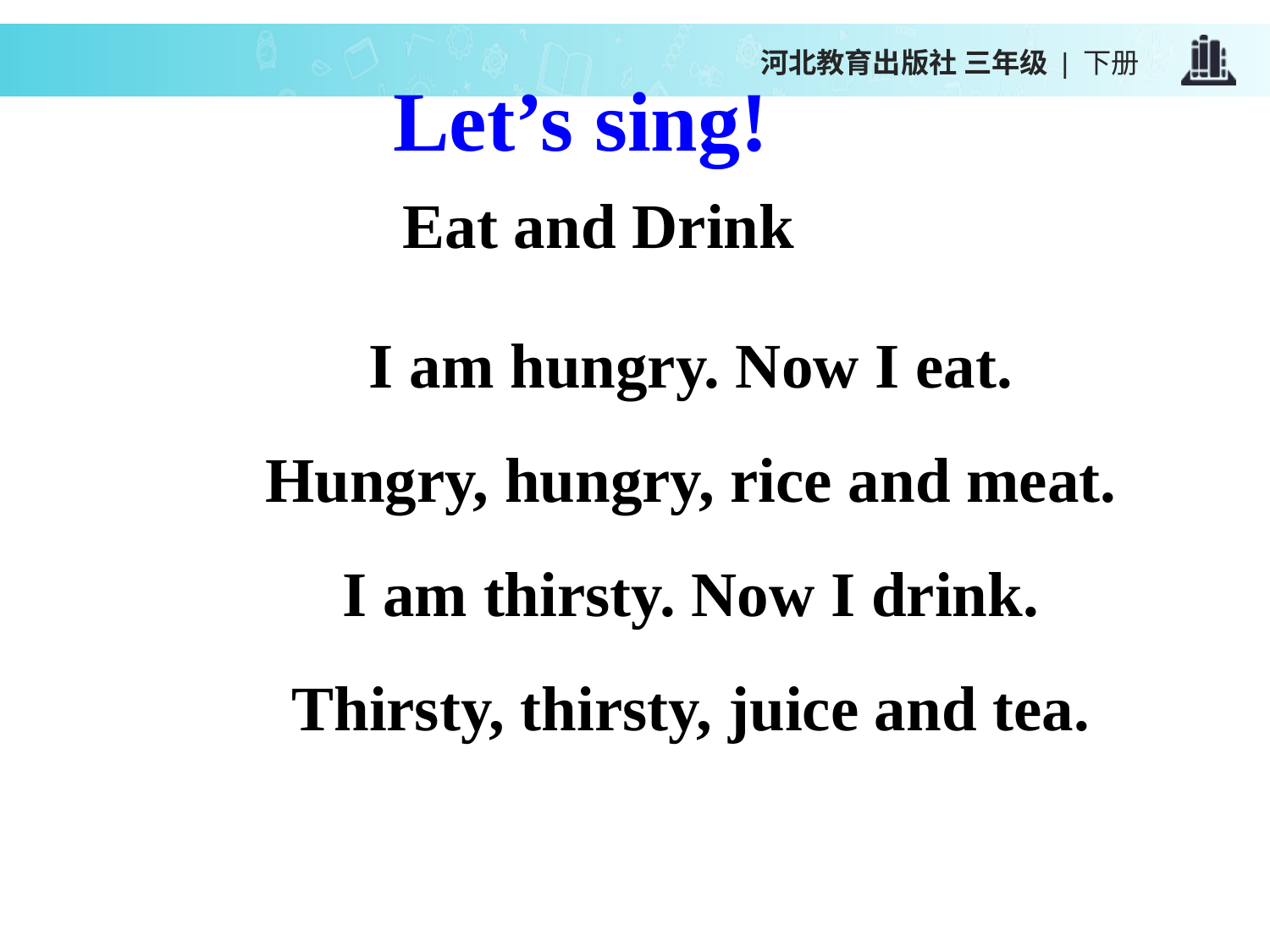

河北教育出版社 三年级 | 下册
Let’s sing!
Eat and Drink
I am hungry. Now I eat.
Hungry, hungry, rice and meat.
I am thirsty. Now I drink.
Thirsty, thirsty, juice and tea.